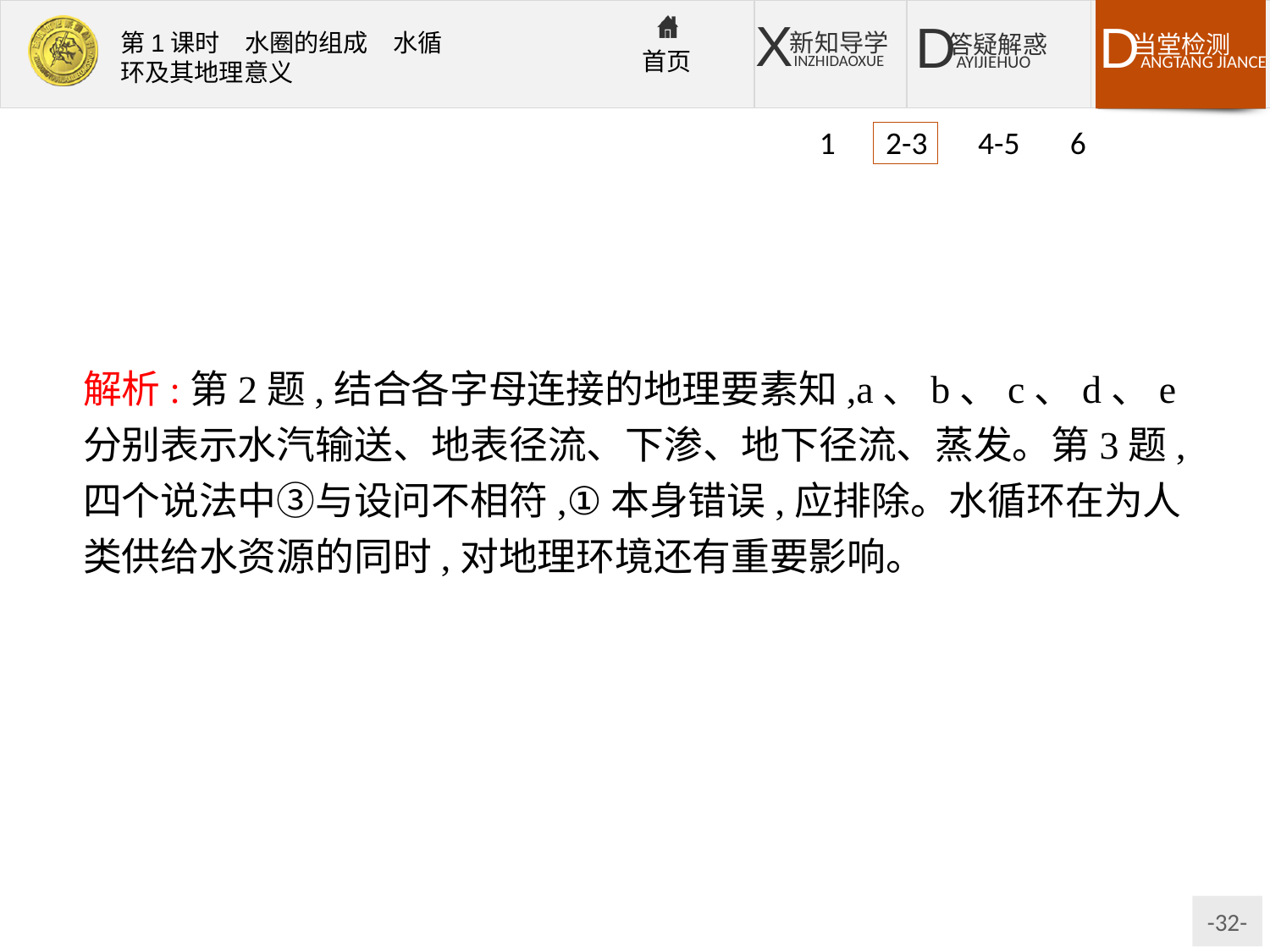

1       2-3       4-5       6

解析:第2题,结合各字母连接的地理要素知,a、b、c、d、e分别表示水汽输送、地表径流、下渗、地下径流、蒸发。第3题,四个说法中③与设问不相符,①本身错误,应排除。水循环在为人类供给水资源的同时,对地理环境还有重要影响。
答案:2.C　3.D